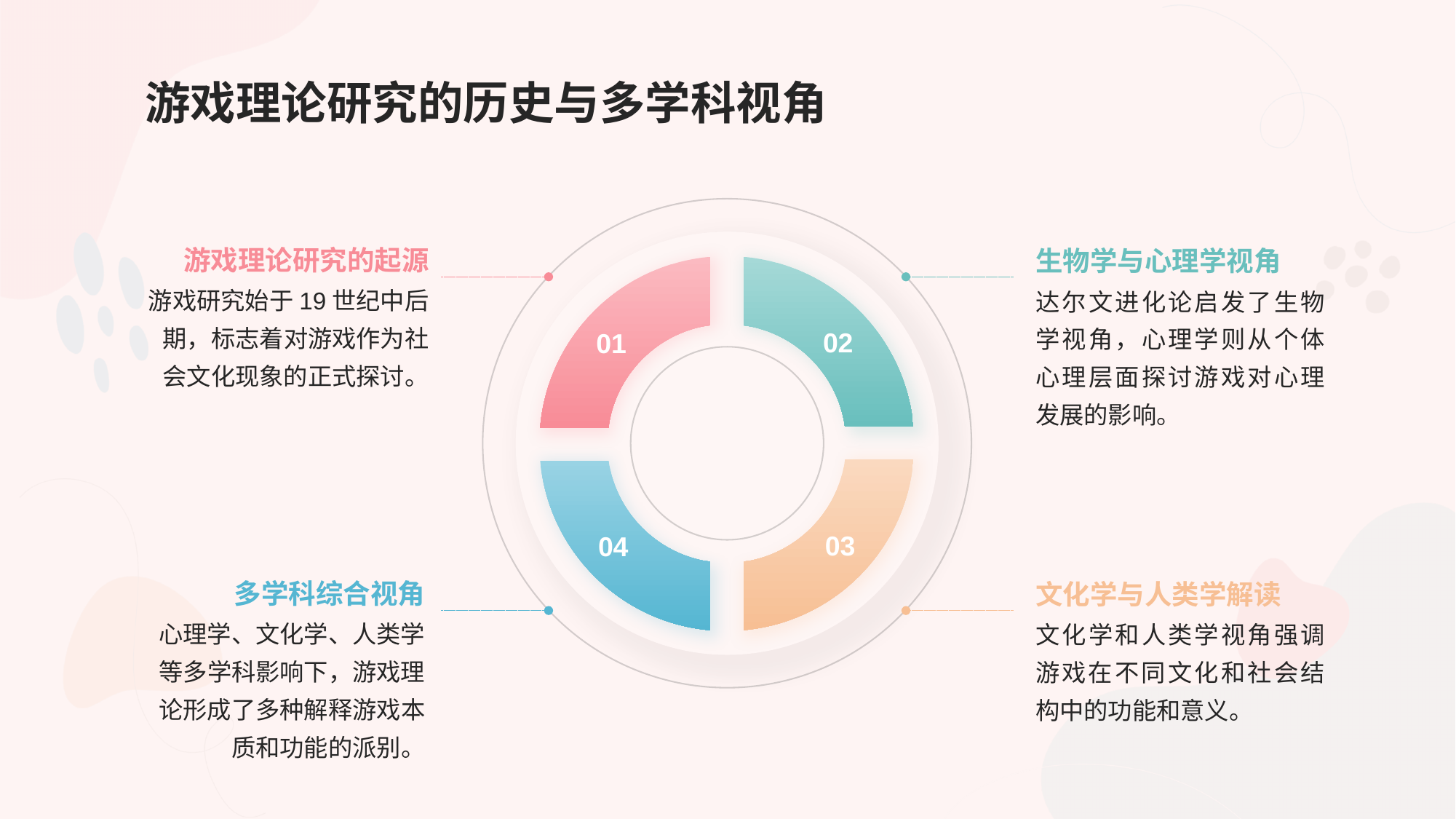

# 游戏理论研究的历史与多学科视角

游戏理论研究的起源
生物学与心理学视角

01
02
游戏研究始于19世纪中后期，标志着对游戏作为社会文化现象的正式探讨。
达尔文进化论启发了生物学视角，心理学则从个体心理层面探讨游戏对心理发展的影响。

03
04
多学科综合视角
文化学与人类学解读
心理学、文化学、人类学等多学科影响下，游戏理论形成了多种解释游戏本质和功能的派别。
文化学和人类学视角强调游戏在不同文化和社会结构中的功能和意义。